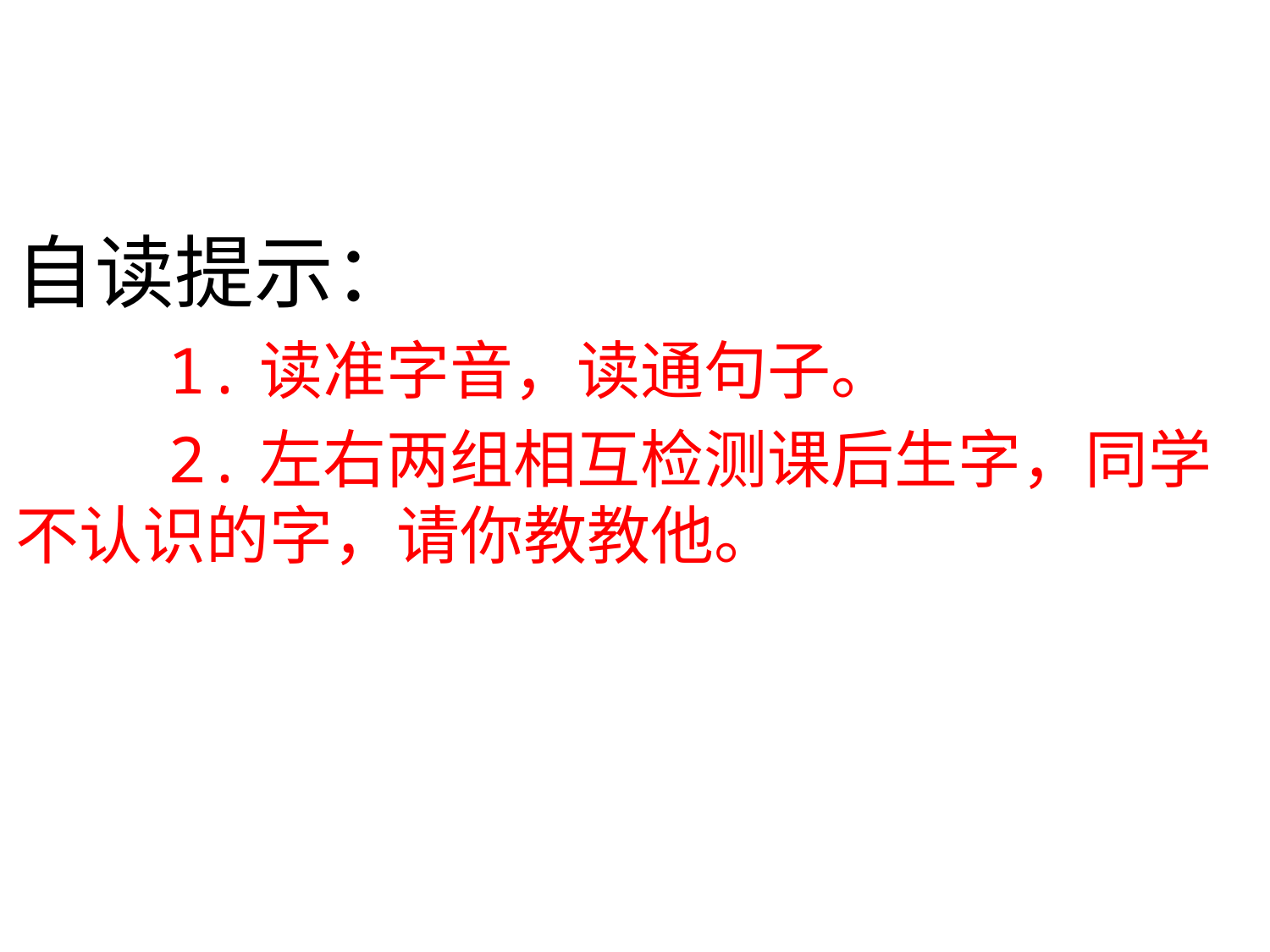

#
自读提示：
    1.读准字音，读通句子。
    2.左右两组相互检测课后生字，同学不认识的字，请你教教他。